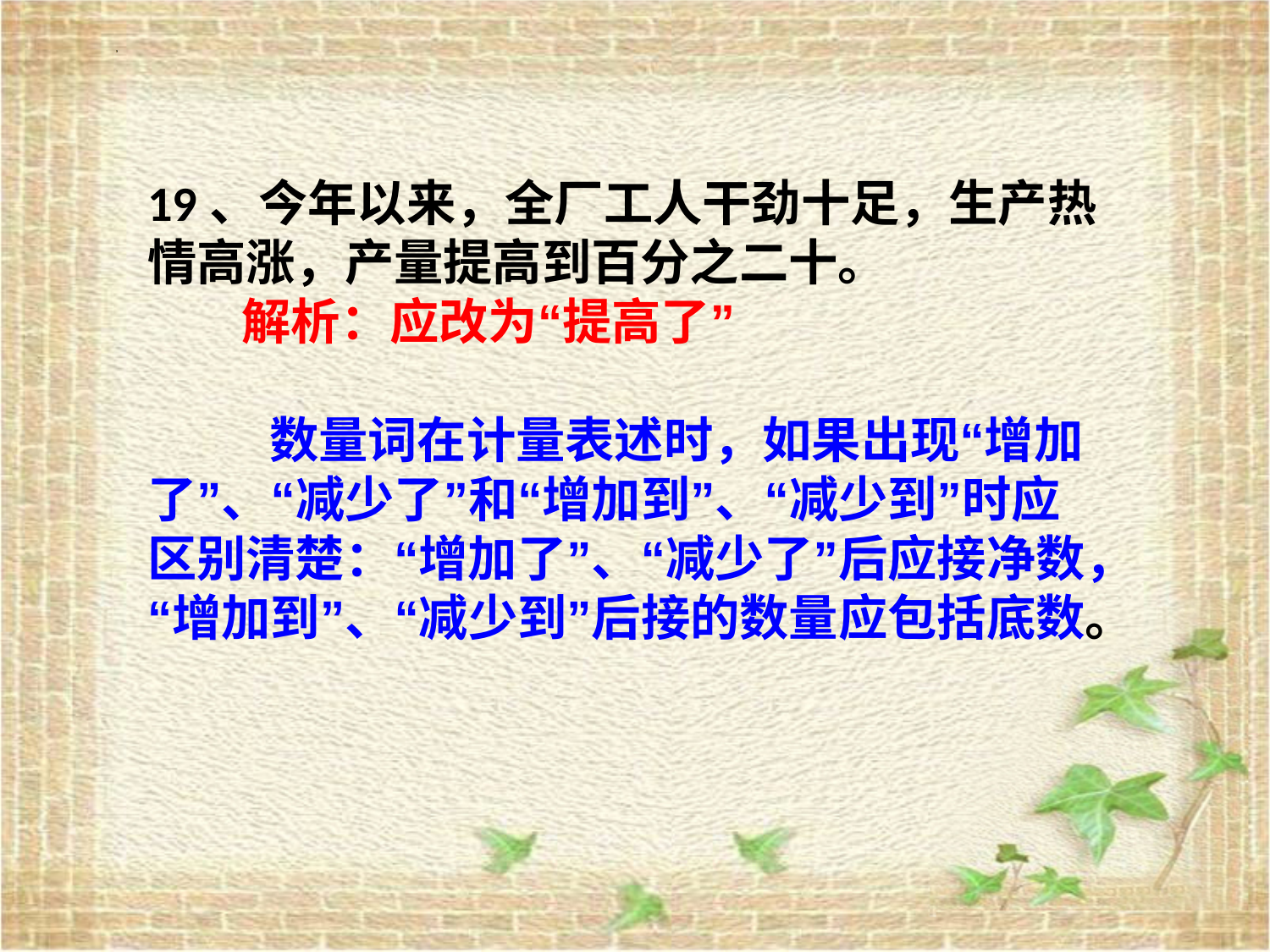

19、今年以来，全厂工人干劲十足，生产热情高涨，产量提高到百分之二十。
      解析：应改为“提高了”

        数量词在计量表述时，如果出现“增加了”、“减少了”和“增加到”、“减少到”时应区别清楚：“增加了”、“减少了”后应接净数，“增加到”、“减少到”后接的数量应包括底数。